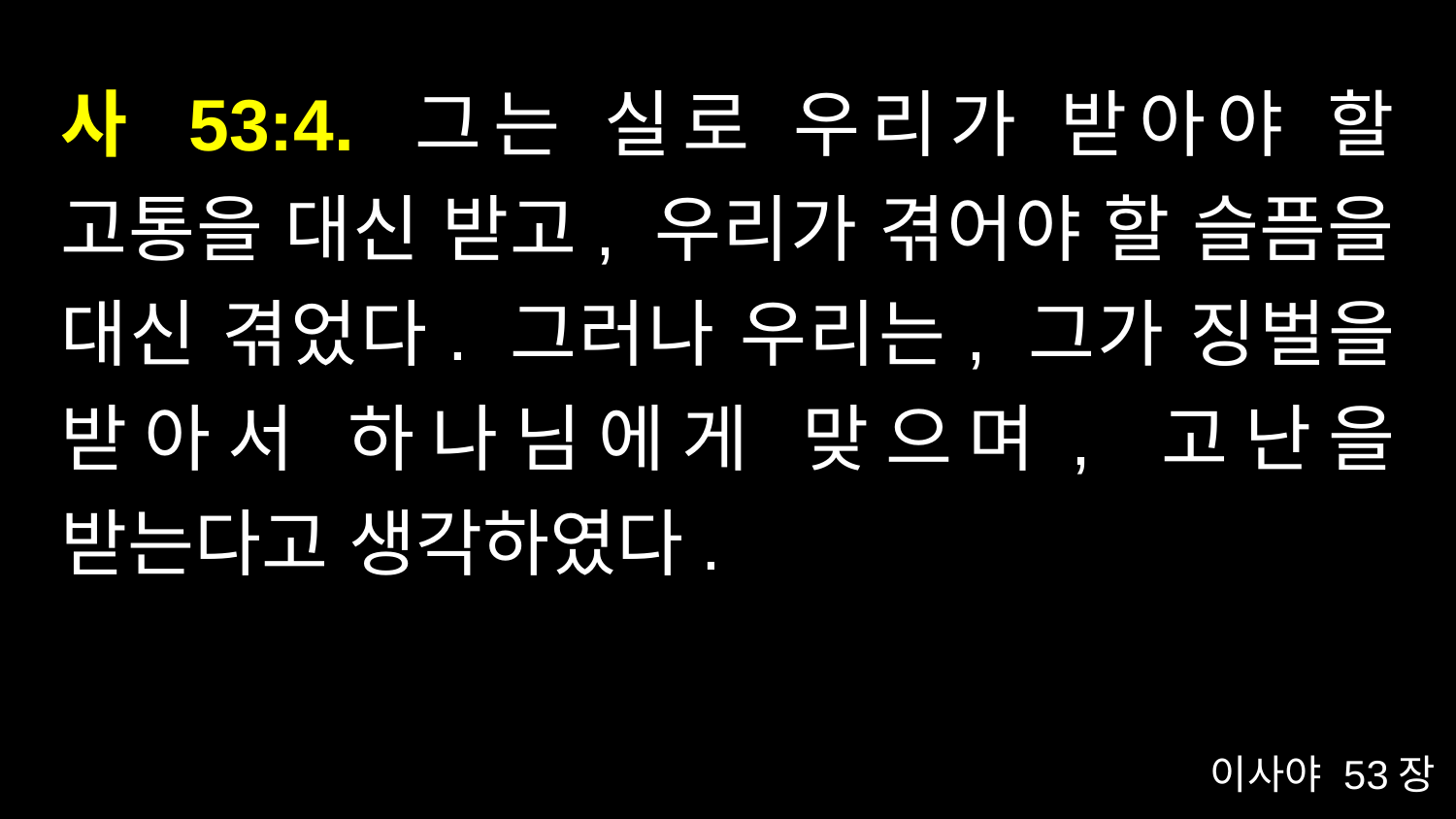

# 사 53:4. 그는 실로 우리가 받아야 할 고통을 대신 받고, 우리가 겪어야 할 슬픔을 대신 겪었다. 그러나 우리는, 그가 징벌을 받아서 하나님에게 맞으며, 고난을 받는다고 생각하였다.
이사야 53장